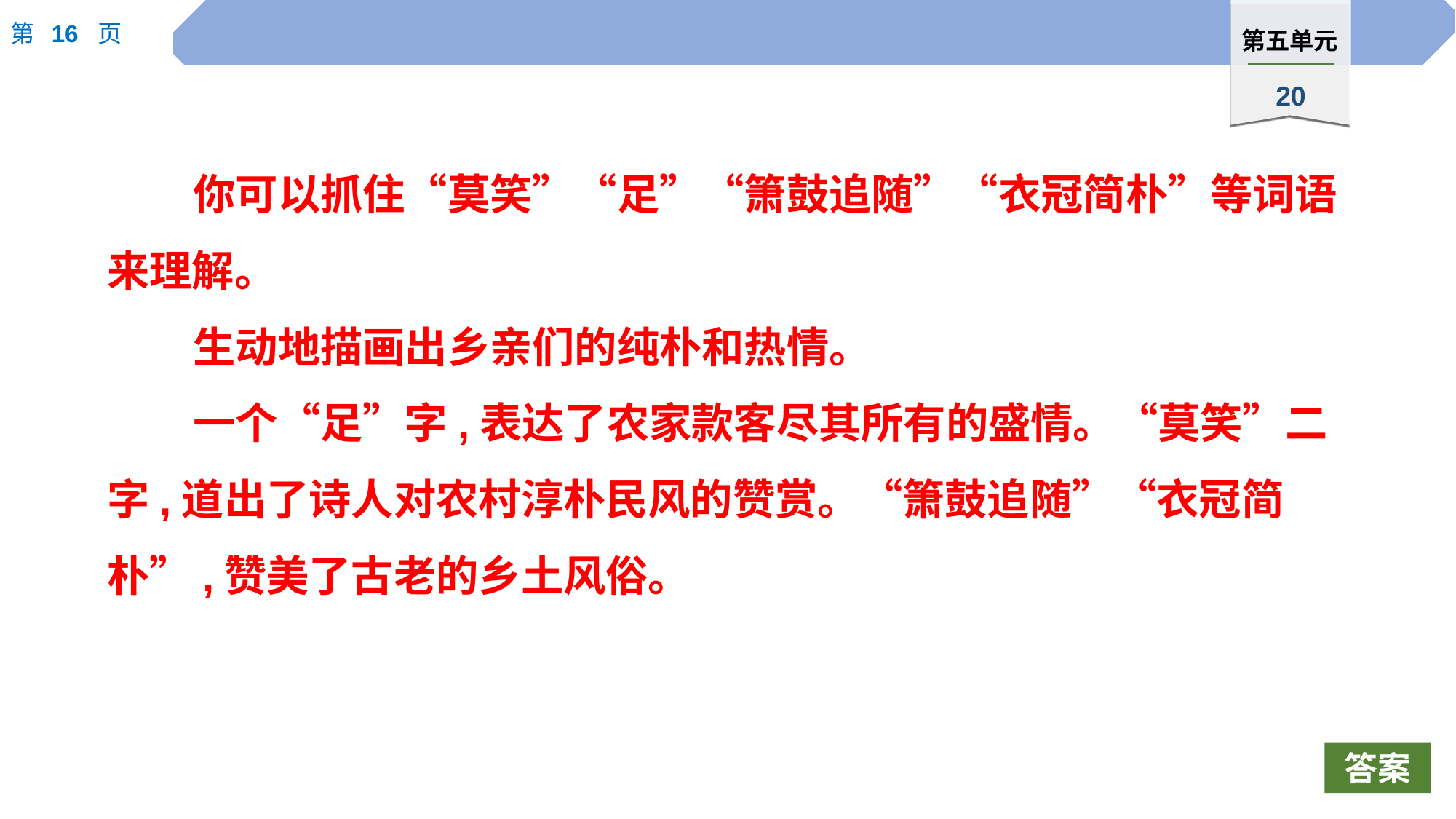

你可以抓住“莫笑”“足”“箫鼓追随”“衣冠简朴”等词语来理解。
生动地描画出乡亲们的纯朴和热情。
一个“足”字,表达了农家款客尽其所有的盛情。“莫笑”二字,道出了诗人对农村淳朴民风的赞赏。“箫鼓追随”“衣冠简朴”,赞美了古老的乡土风俗。
答案